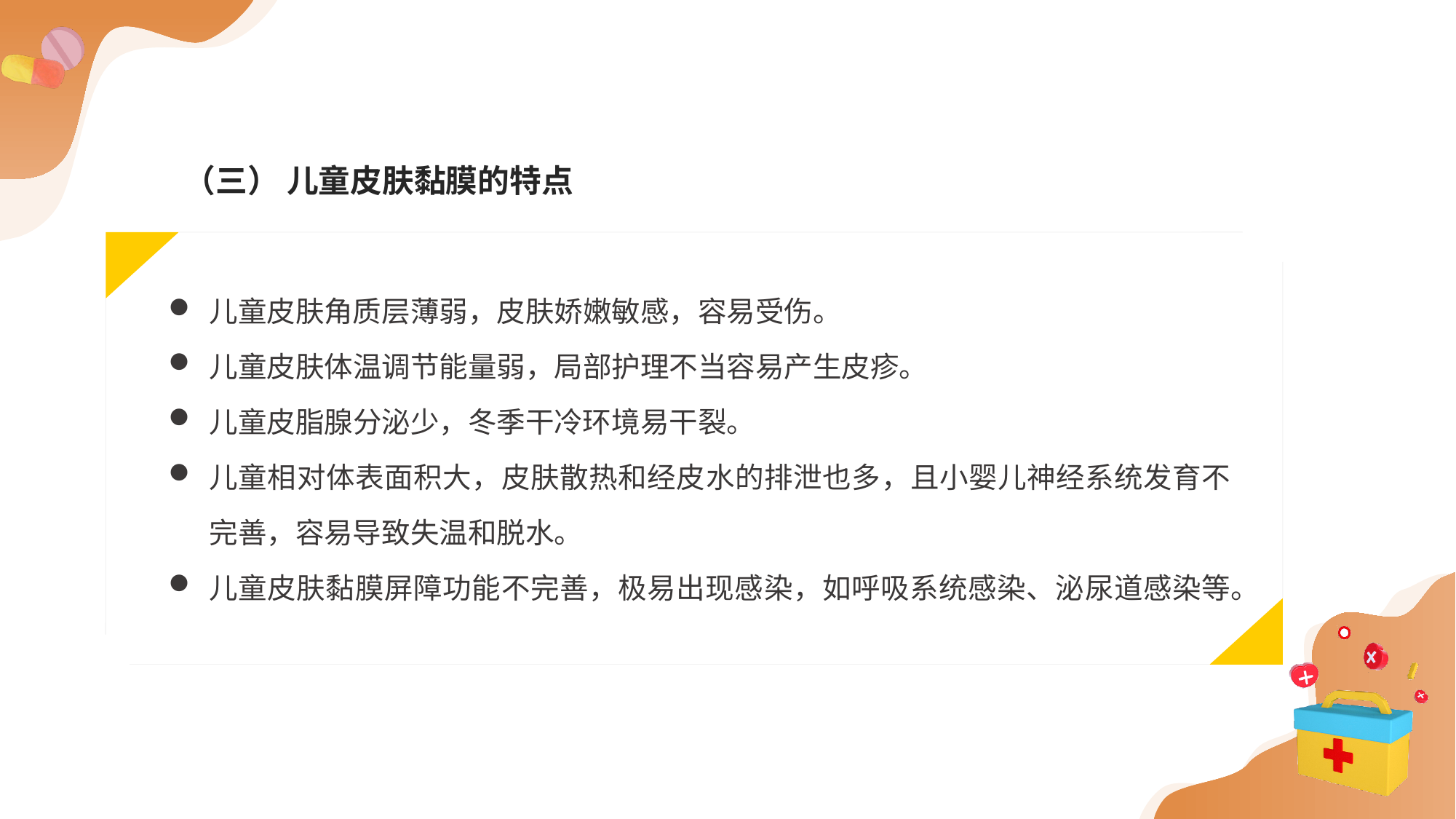

（三） 儿童皮肤黏膜的特点

儿童皮肤角质层薄弱，皮肤娇嫩敏感，容易受伤。
儿童皮肤体温调节能量弱，局部护理不当容易产生皮疹。
儿童皮脂腺分泌少，冬季干冷环境易干裂。
儿童相对体表面积大，皮肤散热和经皮水的排泄也多，且小婴儿神经系统发育不完善，容易导致失温和脱水。
儿童皮肤黏膜屏障功能不完善，极易出现感染，如呼吸系统感染、泌尿道感染等。